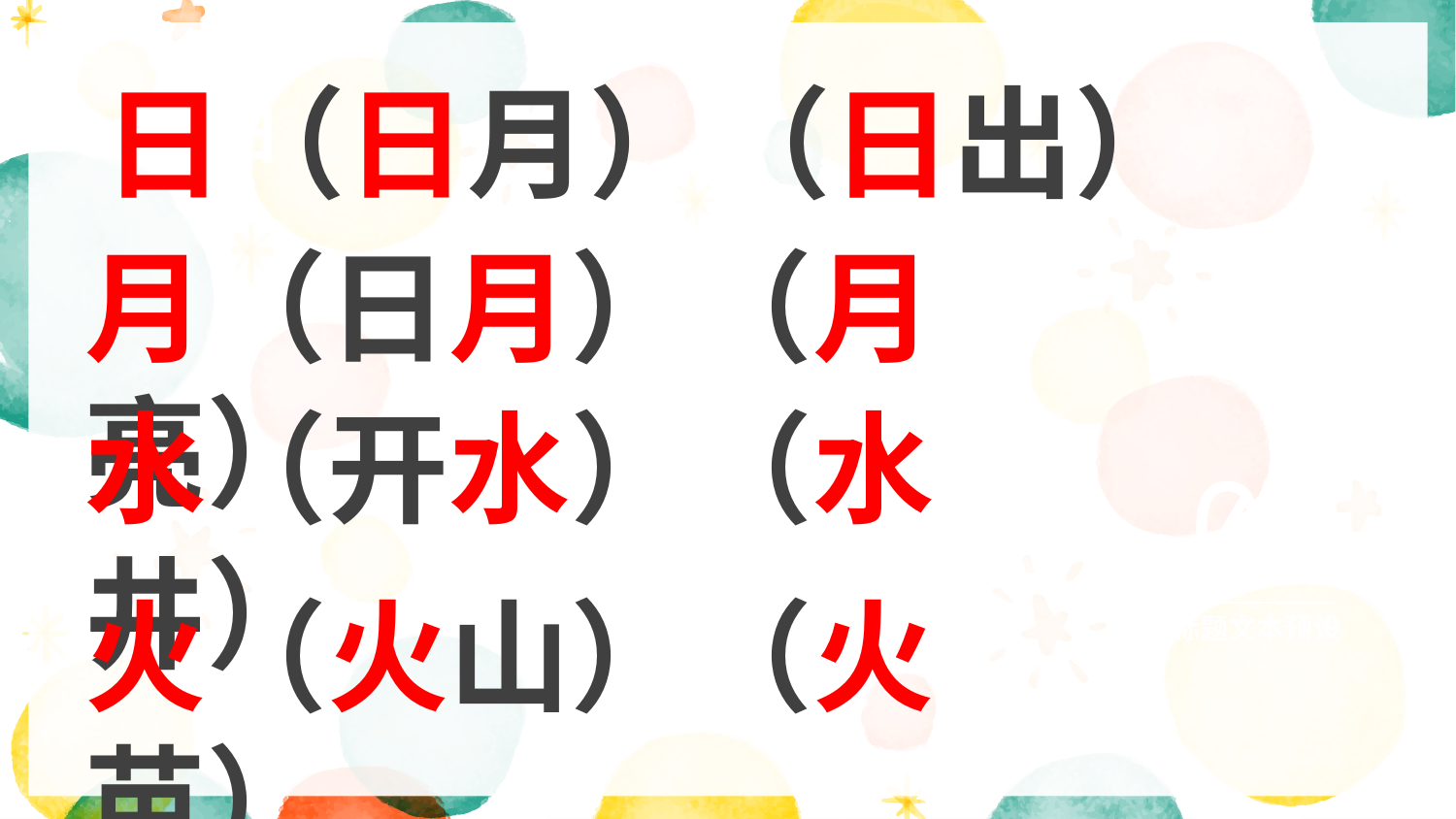

日
日（日月）（日出）
月（日月）（月亮）
水（开水）（水井）
04
标题文本预设
火（火山）（火苗）